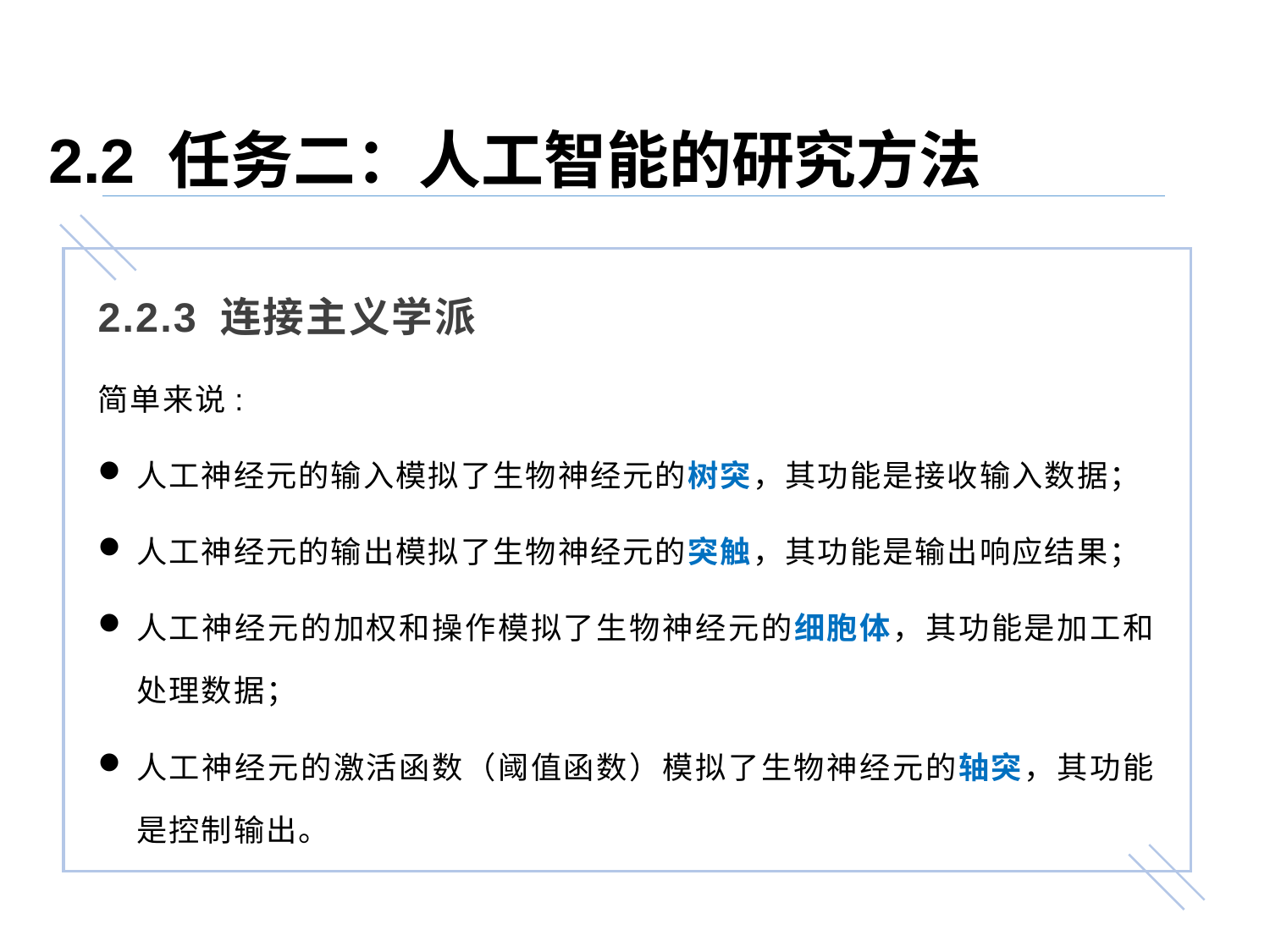

2.2 任务二：人工智能的研究方法

2.2.3 连接主义学派
简单来说:
人工神经元的输入模拟了生物神经元的树突，其功能是接收输入数据；
人工神经元的输出模拟了生物神经元的突触，其功能是输出响应结果；
人工神经元的加权和操作模拟了生物神经元的细胞体，其功能是加工和处理数据；
人工神经元的激活函数（阈值函数）模拟了生物神经元的轴突，其功能是控制输出。